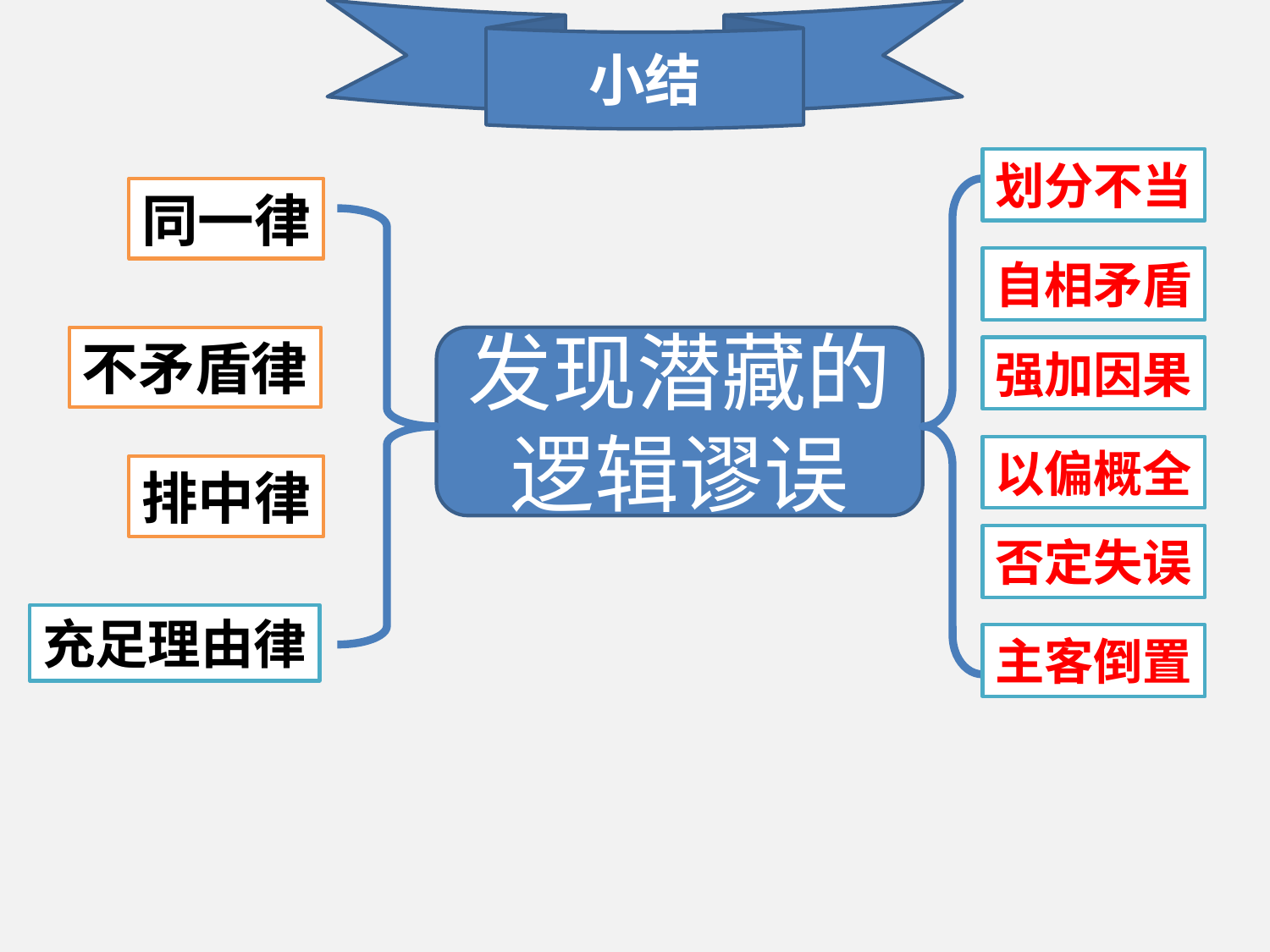

小结
划分不当
同一律

自相矛盾
不矛盾律
发现潜藏的逻辑谬误
强加因果
以偏概全
排中律
否定失误
充足理由律
主客倒置